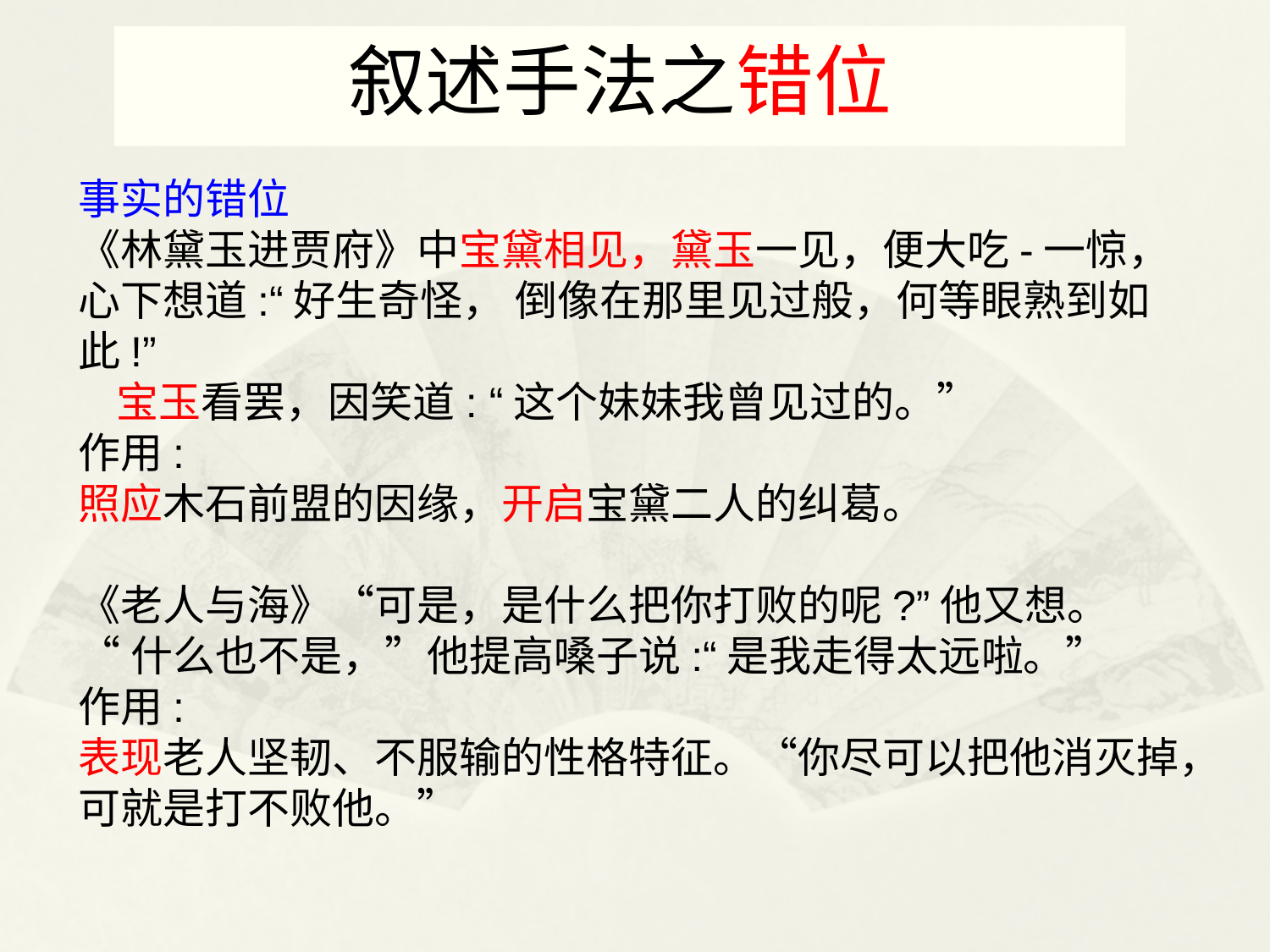

叙述手法之错位
事实的错位
《林黛玉进贾府》中宝黛相见，黛玉一见，便大吃-一惊，心下想道:“好生奇怪， 倒像在那里见过般，何等眼熟到如此!”
   宝玉看罢，因笑道: “这个妹妹我曾见过的。”
作用:
照应木石前盟的因缘，开启宝黛二人的纠葛。

《老人与海》“可是，是什么把你打败的呢?”他又想。
“什么也不是，”他提高嗓子说:“是我走得太远啦。”
作用:
表现老人坚韧、不服输的性格特征。“你尽可以把他消灭掉，可就是打不败他。”